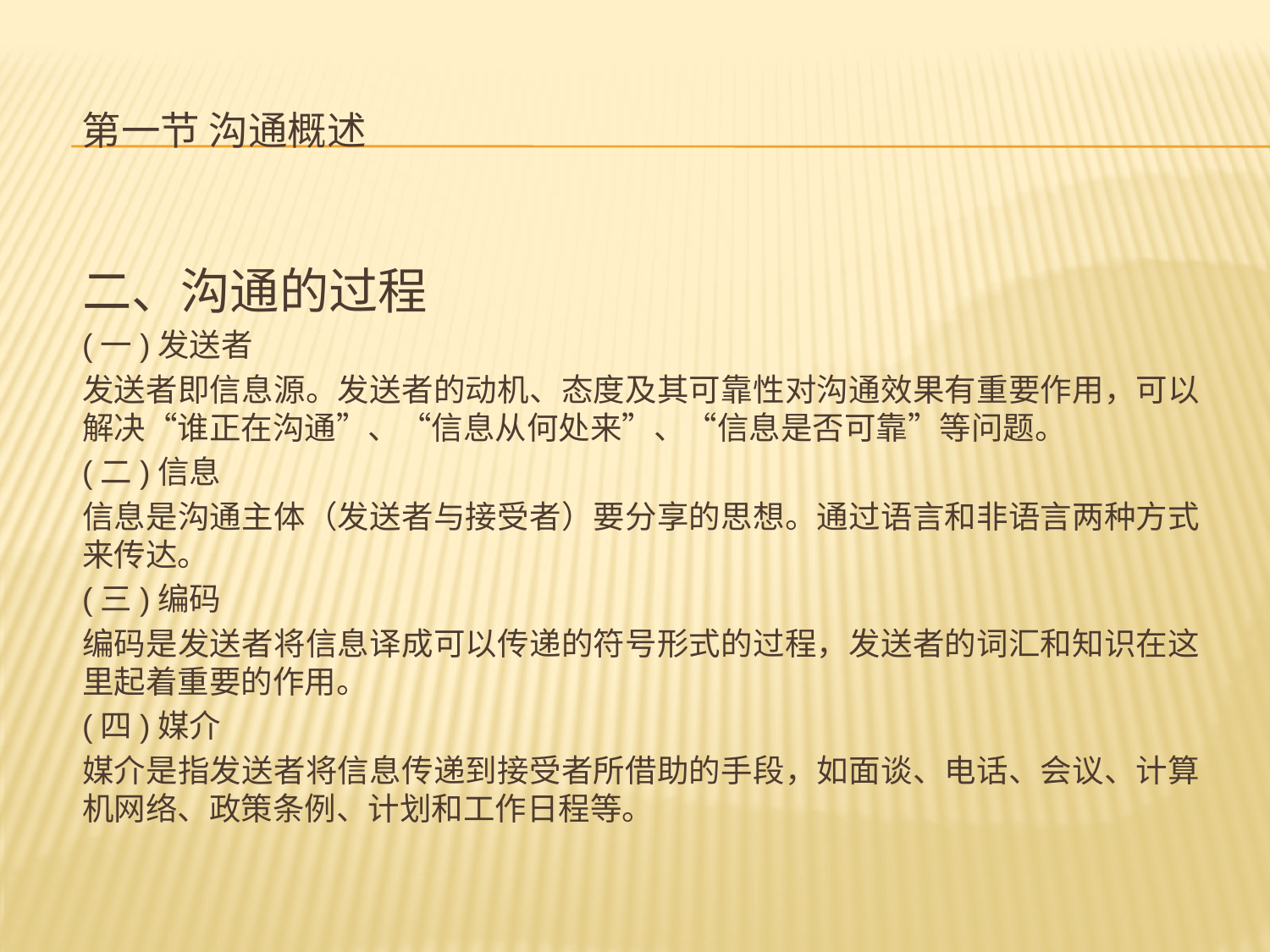

# 第一节 沟通概述
二、沟通的过程
(一)发送者
发送者即信息源。发送者的动机、态度及其可靠性对沟通效果有重要作用，可以解决“谁正在沟通”、“信息从何处来”、“信息是否可靠”等问题。
(二)信息
信息是沟通主体（发送者与接受者）要分享的思想。通过语言和非语言两种方式来传达。
(三)编码
编码是发送者将信息译成可以传递的符号形式的过程，发送者的词汇和知识在这里起着重要的作用。
(四)媒介
媒介是指发送者将信息传递到接受者所借助的手段，如面谈、电话、会议、计算机网络、政策条例、计划和工作日程等。